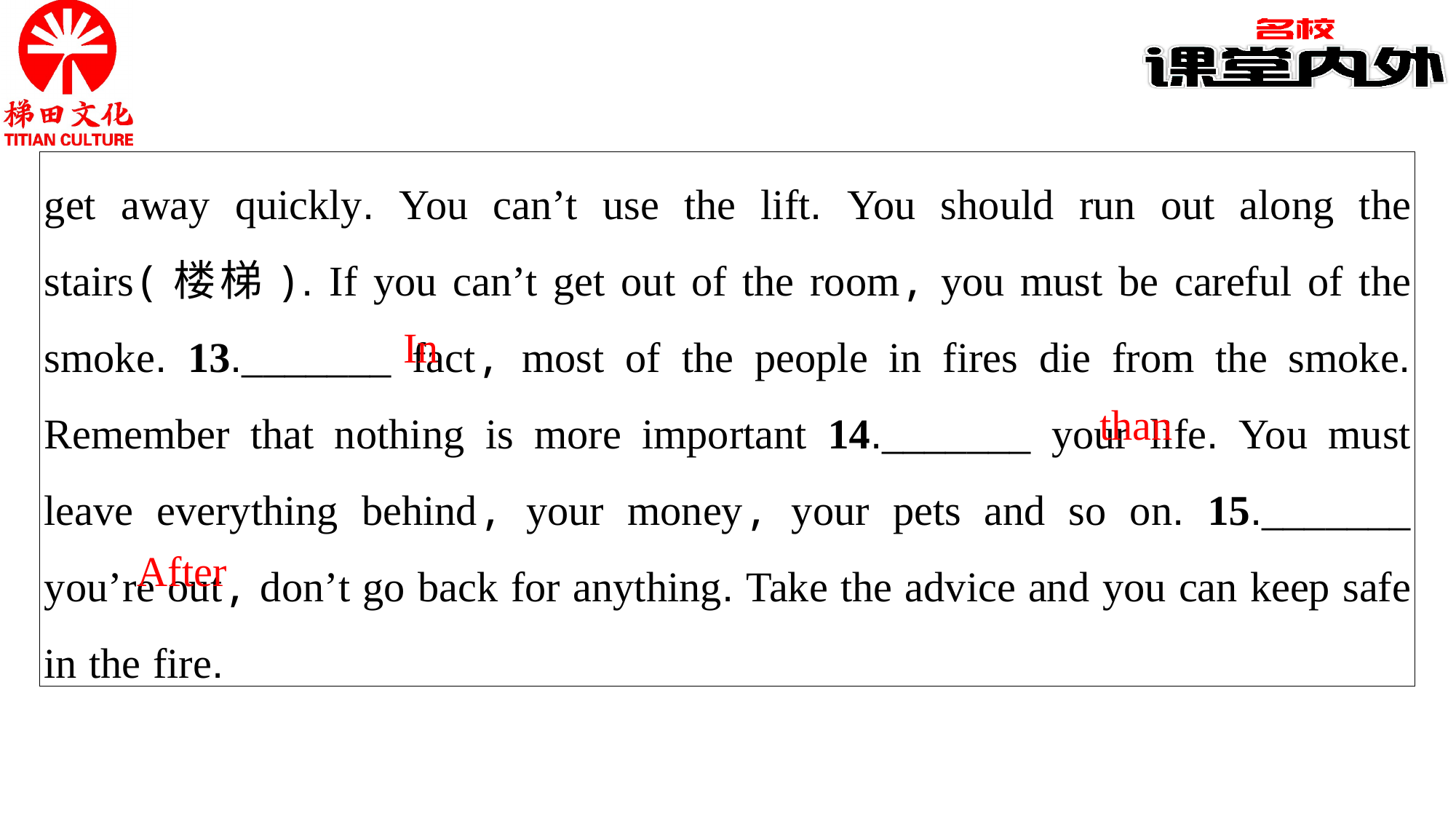

get away quickly. You can’t use the lift. You should run out along the stairs(楼梯). If you can’t get out of the room, you must be careful of the smoke. 13._______ fact, most of the people in fires die from the smoke. Remember that nothing is more important 14._______ your life. You must leave everything behind, your money, your pets and so on. 15._______ you’re out, don’t go back for anything. Take the advice and you can keep safe in the fire.
In
than
After